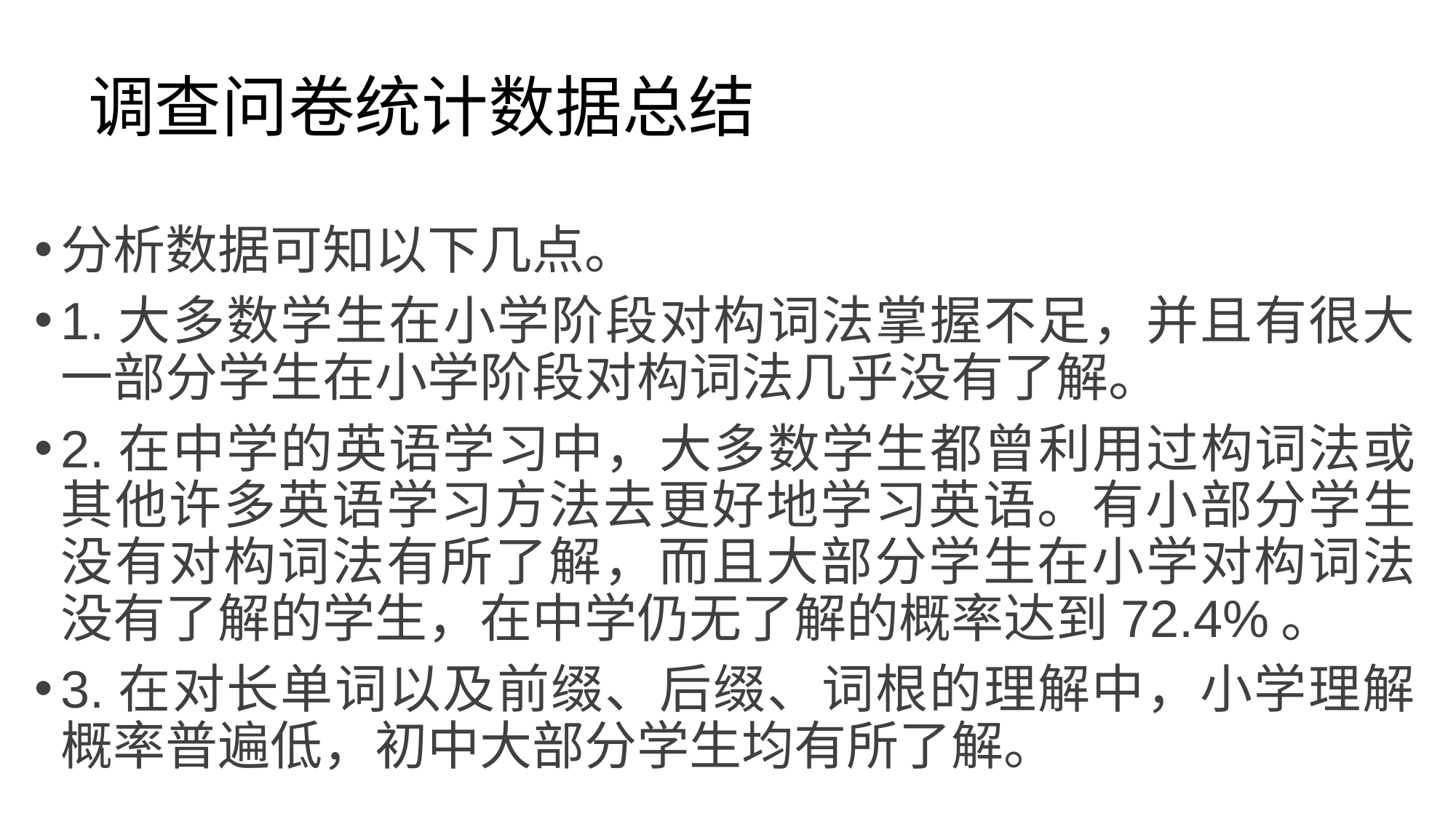

# 调查问卷统计数据总结
分析数据可知以下几点。
1.大多数学生在小学阶段对构词法掌握不足，并且有很大一部分学生在小学阶段对构词法几乎没有了解。
2.在中学的英语学习中，大多数学生都曾利用过构词法或其他许多英语学习方法去更好地学习英语。有小部分学生没有对构词法有所了解，而且大部分学生在小学对构词法没有了解的学生，在中学仍无了解的概率达到72.4%。
3.在对长单词以及前缀、后缀、词根的理解中，小学理解概率普遍低，初中大部分学生均有所了解。